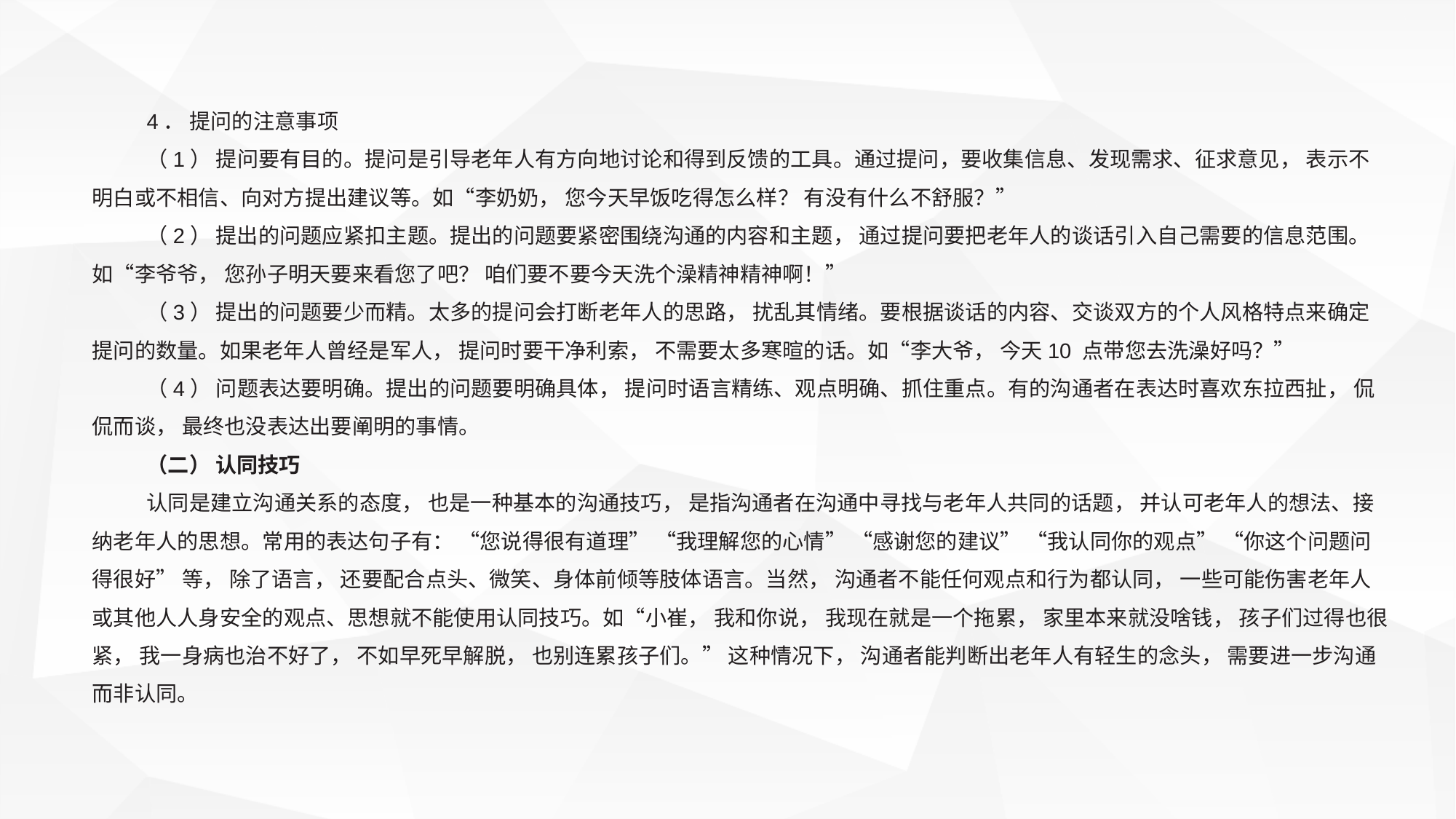

4． 提问的注意事项
（1） 提问要有目的。提问是引导老年人有方向地讨论和得到反馈的工具。通过提问，要收集信息、发现需求、征求意见， 表示不明白或不相信、向对方提出建议等。如“李奶奶， 您今天早饭吃得怎么样？ 有没有什么不舒服？”
（2） 提出的问题应紧扣主题。提出的问题要紧密围绕沟通的内容和主题， 通过提问要把老年人的谈话引入自己需要的信息范围。如“李爷爷， 您孙子明天要来看您了吧？ 咱们要不要今天洗个澡精神精神啊！”
（3） 提出的问题要少而精。太多的提问会打断老年人的思路， 扰乱其情绪。要根据谈话的内容、交谈双方的个人风格特点来确定提问的数量。如果老年人曾经是军人， 提问时要干净利索， 不需要太多寒暄的话。如“李大爷， 今天10 点带您去洗澡好吗？”
（4） 问题表达要明确。提出的问题要明确具体， 提问时语言精练、观点明确、抓住重点。有的沟通者在表达时喜欢东拉西扯， 侃侃而谈， 最终也没表达出要阐明的事情。
（二） 认同技巧
认同是建立沟通关系的态度， 也是一种基本的沟通技巧， 是指沟通者在沟通中寻找与老年人共同的话题， 并认可老年人的想法、接纳老年人的思想。常用的表达句子有： “您说得很有道理” “我理解您的心情” “感谢您的建议” “我认同你的观点” “你这个问题问得很好” 等， 除了语言， 还要配合点头、微笑、身体前倾等肢体语言。当然， 沟通者不能任何观点和行为都认同， 一些可能伤害老年人或其他人人身安全的观点、思想就不能使用认同技巧。如“小崔， 我和你说， 我现在就是一个拖累， 家里本来就没啥钱， 孩子们过得也很紧， 我一身病也治不好了， 不如早死早解脱， 也别连累孩子们。” 这种情况下， 沟通者能判断出老年人有轻生的念头， 需要进一步沟通而非认同。